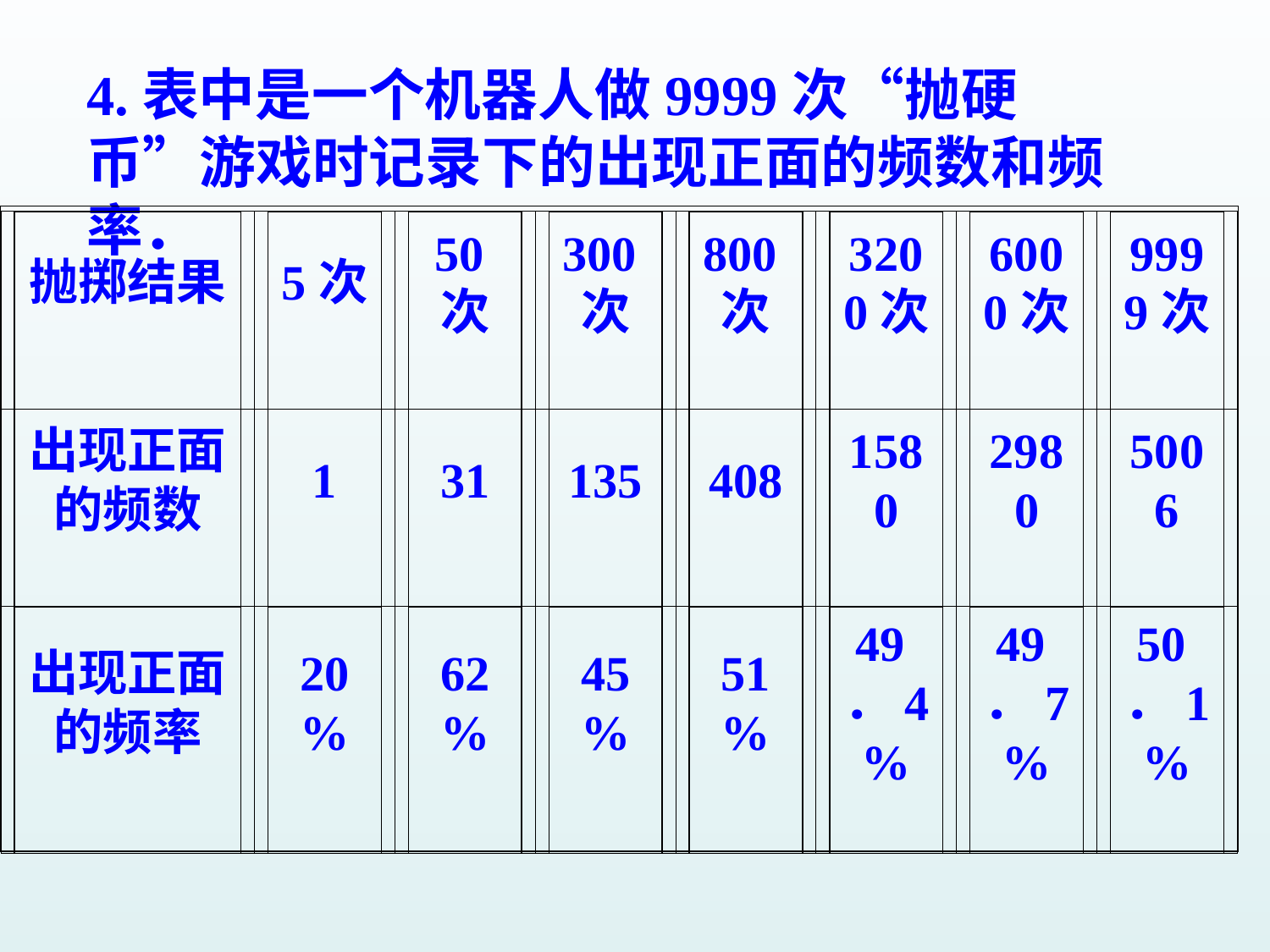

4.表中是一个机器人做9999次“抛硬币”游戏时记录下的出现正面的频数和频率．

抛掷结果

5次

50次

300次

800次

3200次

6000次

9999次

出现正面的频数

1

31

135

408

1580

2980

5006

出现正面的频率

20%

62%

45%

51%

49．4%

49．7%

50．1%